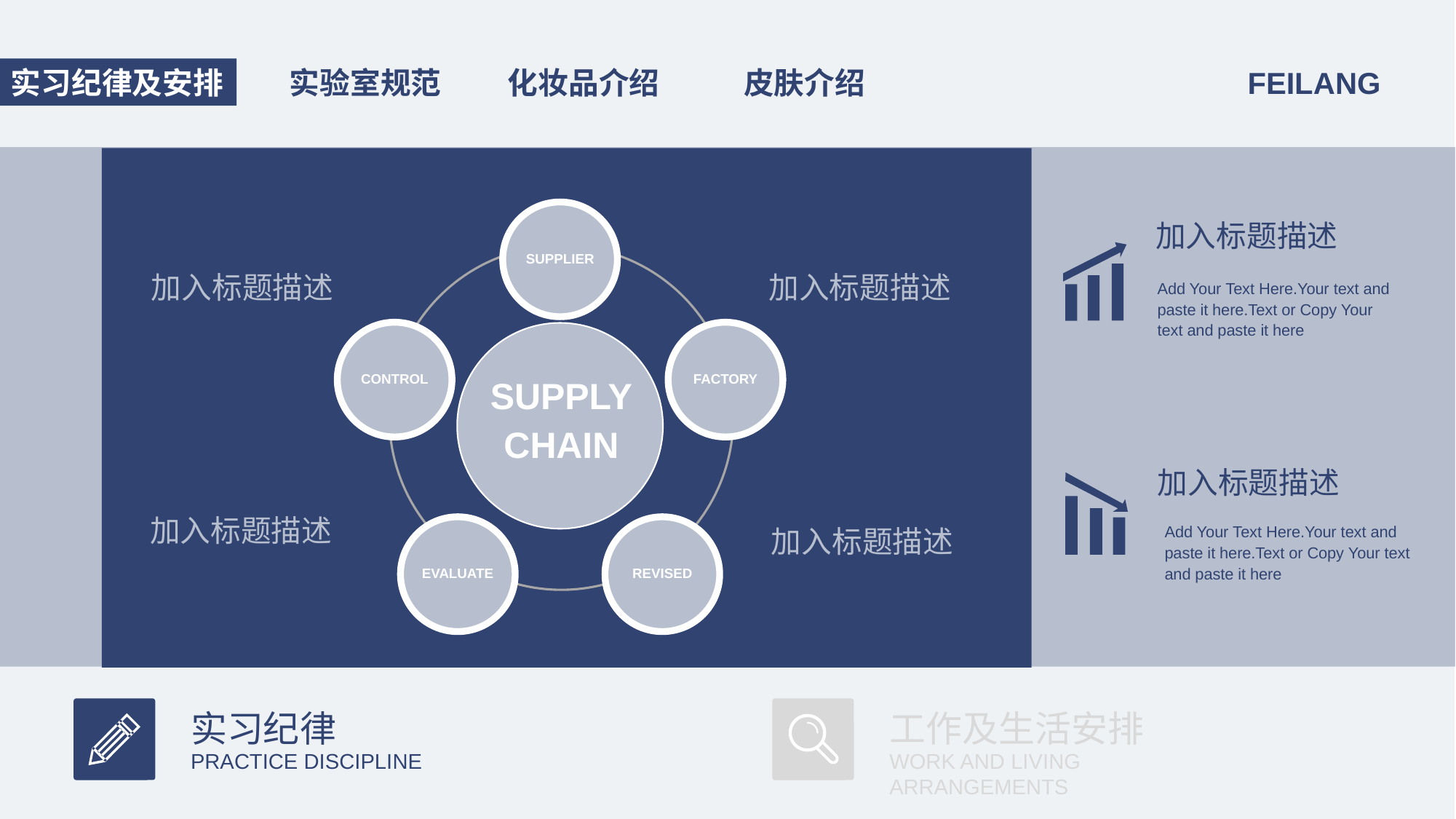

SUPPLIER

CONTROL
FACTORY

SUPPLY
CHAIN
EVALUATE
REVISED
加入标题描述

加入标题描述
加入标题描述
Add Your Text Here.Your text and paste it here.Text or Copy Your text and paste it here
加入标题描述

加入标题描述
加入标题描述
Add Your Text Here.Your text and paste it here.Text or Copy Your text and paste it here